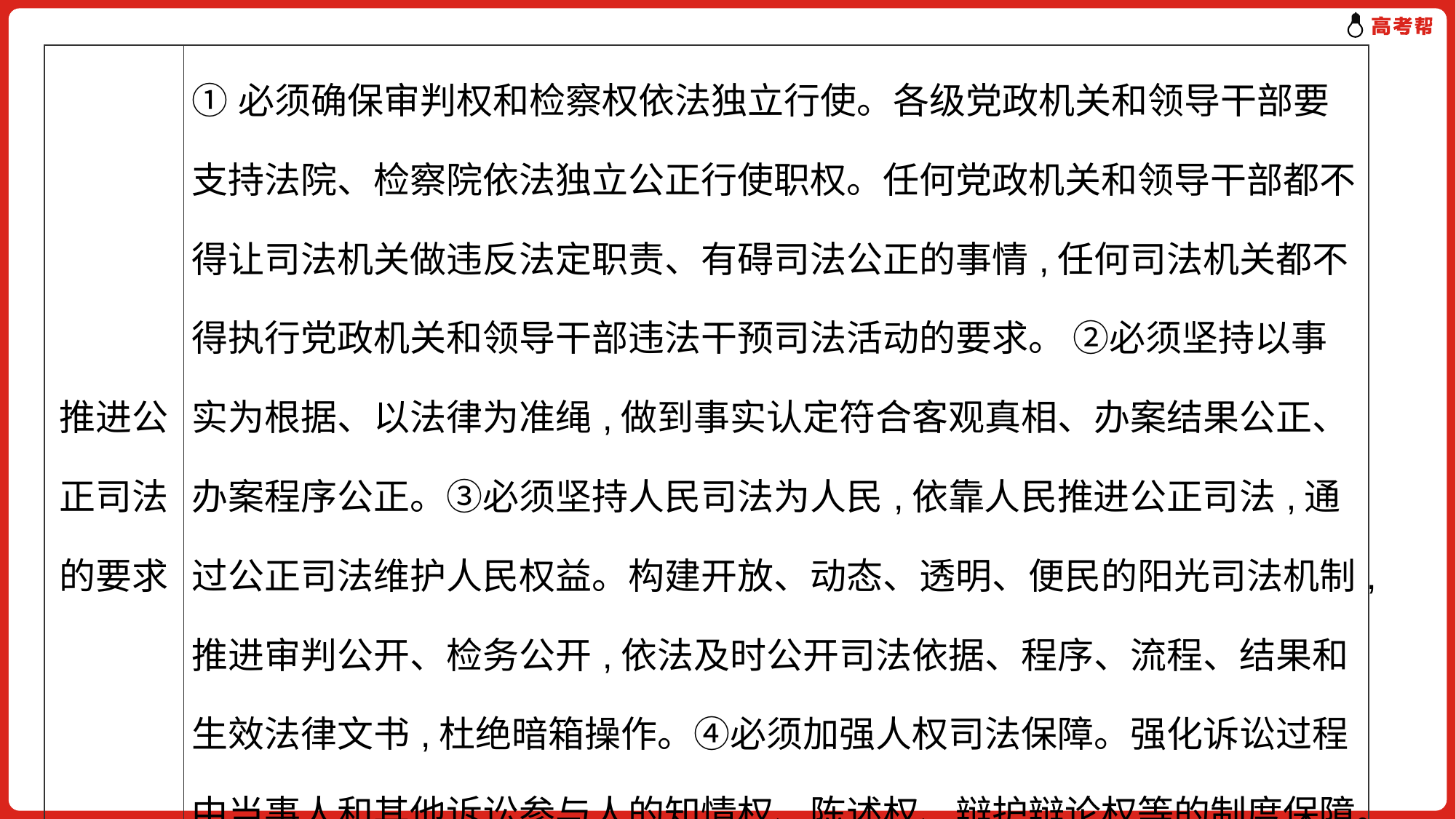

| 推进公正司法的要求 | ①必须确保审判权和检察权依法独立行使。各级党政机关和领导干部要支持法院、检察院依法独立公正行使职权。任何党政机关和领导干部都不得让司法机关做违反法定职责、有碍司法公正的事情,任何司法机关都不得执行党政机关和领导干部违法干预司法活动的要求。 ②必须坚持以事实为根据、以法律为准绳,做到事实认定符合客观真相、办案结果公正、办案程序公正。③必须坚持人民司法为人民,依靠人民推进公正司法,通过公正司法维护人民权益。构建开放、动态、透明、便民的阳光司法机制,推进审判公开、检务公开,依法及时公开司法依据、程序、流程、结果和生效法律文书,杜绝暗箱操作。④必须加强人权司法保障。强化诉讼过程中当事人和其他诉讼参与人的知情权、陈述权、辩护辩论权等的制度保障。健全落实罪刑法定、疑罪从无、非法证据排除等法律原则的法律制度。 |
| --- | --- |